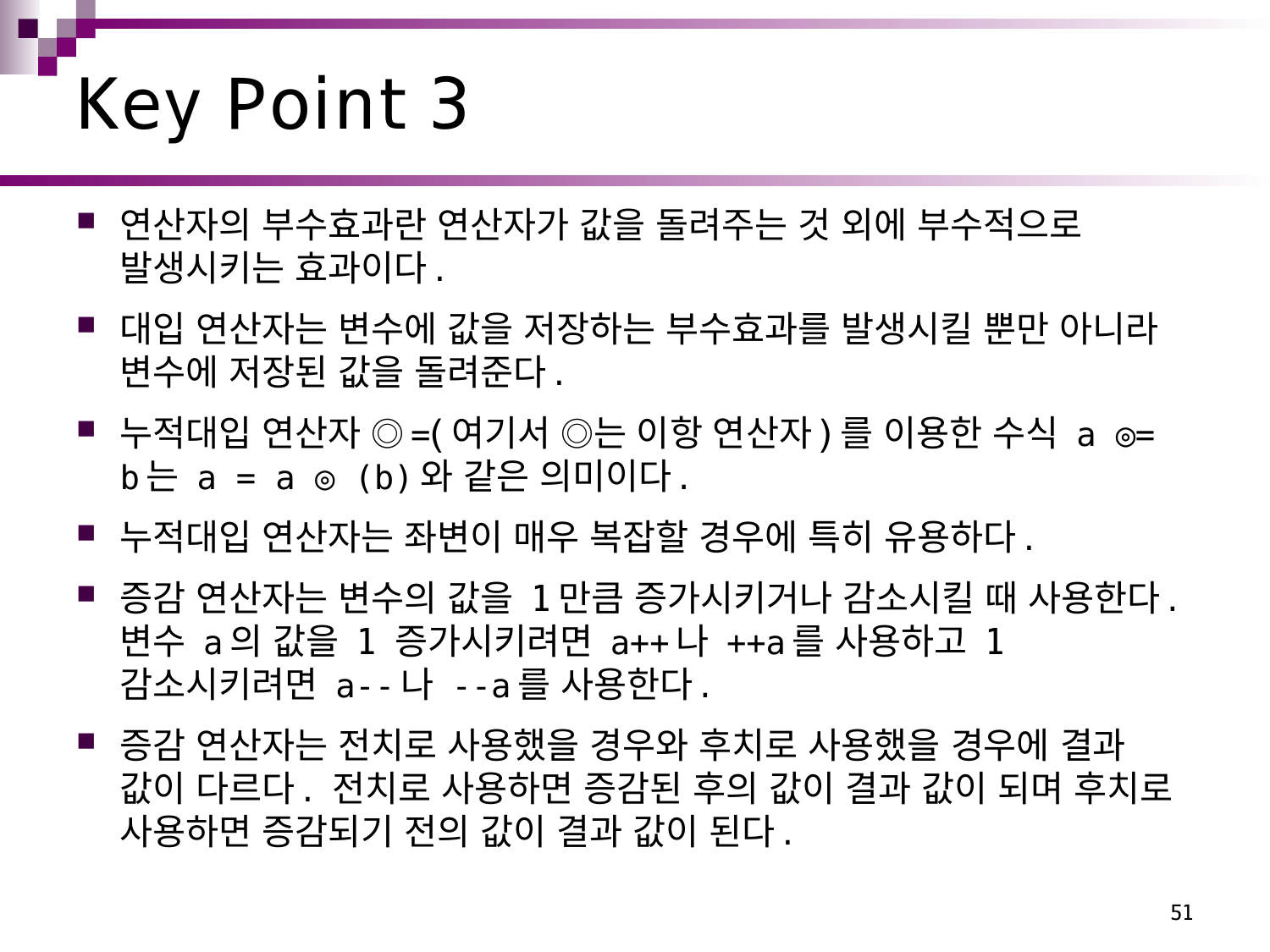

# Key Point 3
연산자의 부수효과란 연산자가 값을 돌려주는 것 외에 부수적으로 발생시키는 효과이다.
대입 연산자는 변수에 값을 저장하는 부수효과를 발생시킬 뿐만 아니라 변수에 저장된 값을 돌려준다.
누적대입 연산자 ◎=(여기서 ◎는 이항 연산자)를 이용한 수식 a ◎= b는 a = a ◎ (b)와 같은 의미이다.
누적대입 연산자는 좌변이 매우 복잡할 경우에 특히 유용하다.
증감 연산자는 변수의 값을 1만큼 증가시키거나 감소시킬 때 사용한다. 변수 a의 값을 1 증가시키려면 a++나 ++a를 사용하고 1 감소시키려면 a--나 --a를 사용한다.
증감 연산자는 전치로 사용했을 경우와 후치로 사용했을 경우에 결과 값이 다르다. 전치로 사용하면 증감된 후의 값이 결과 값이 되며 후치로 사용하면 증감되기 전의 값이 결과 값이 된다.

51